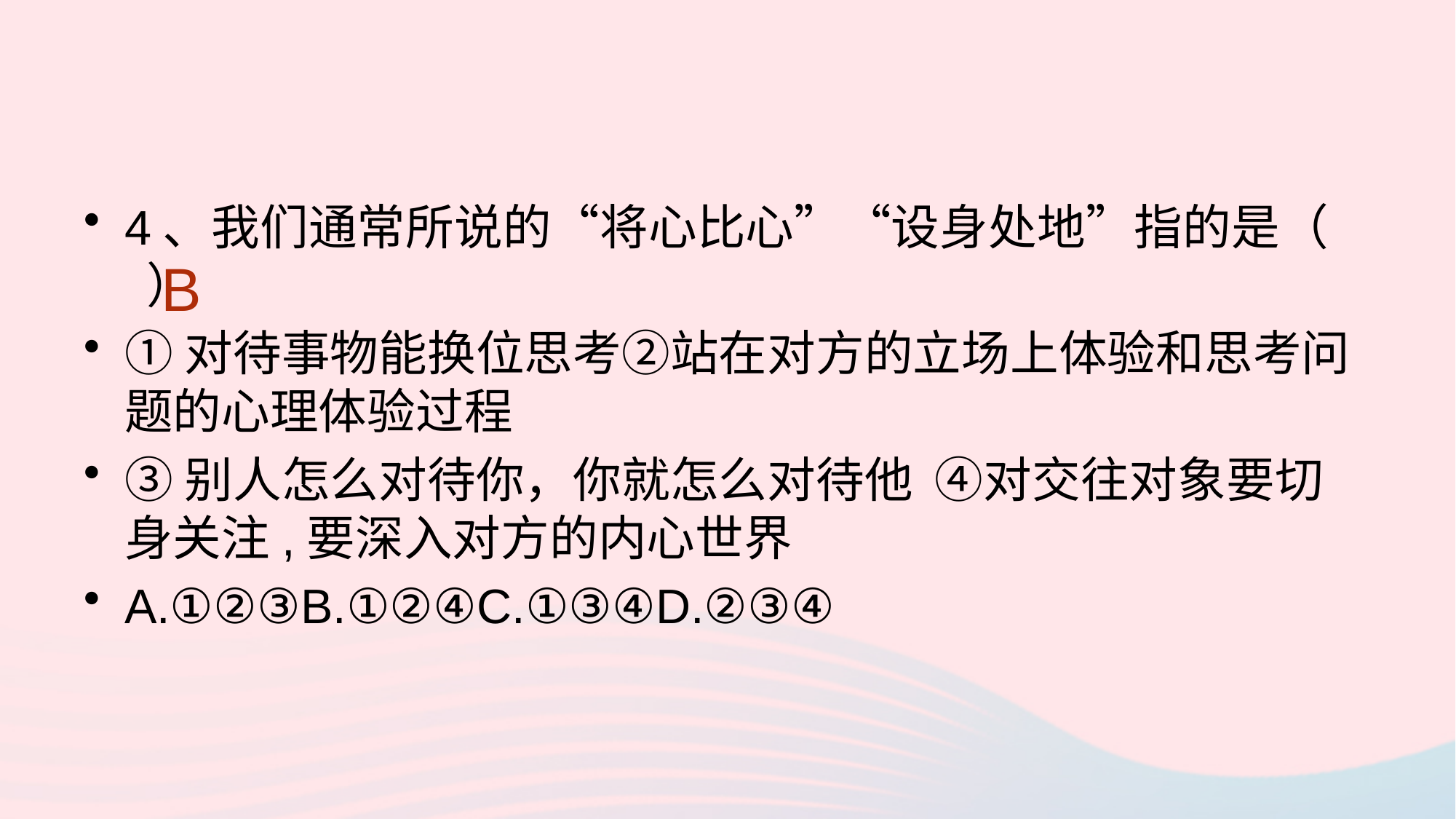

4、我们通常所说的“将心比心”“设身处地”指的是（      ）
①对待事物能换位思考②站在对方的立场上体验和思考问题的心理体验过程
③别人怎么对待你，你就怎么对待他  ④对交往对象要切身关注,要深入对方的内心世界
A.①②③B.①②④C.①③④D.②③④
B